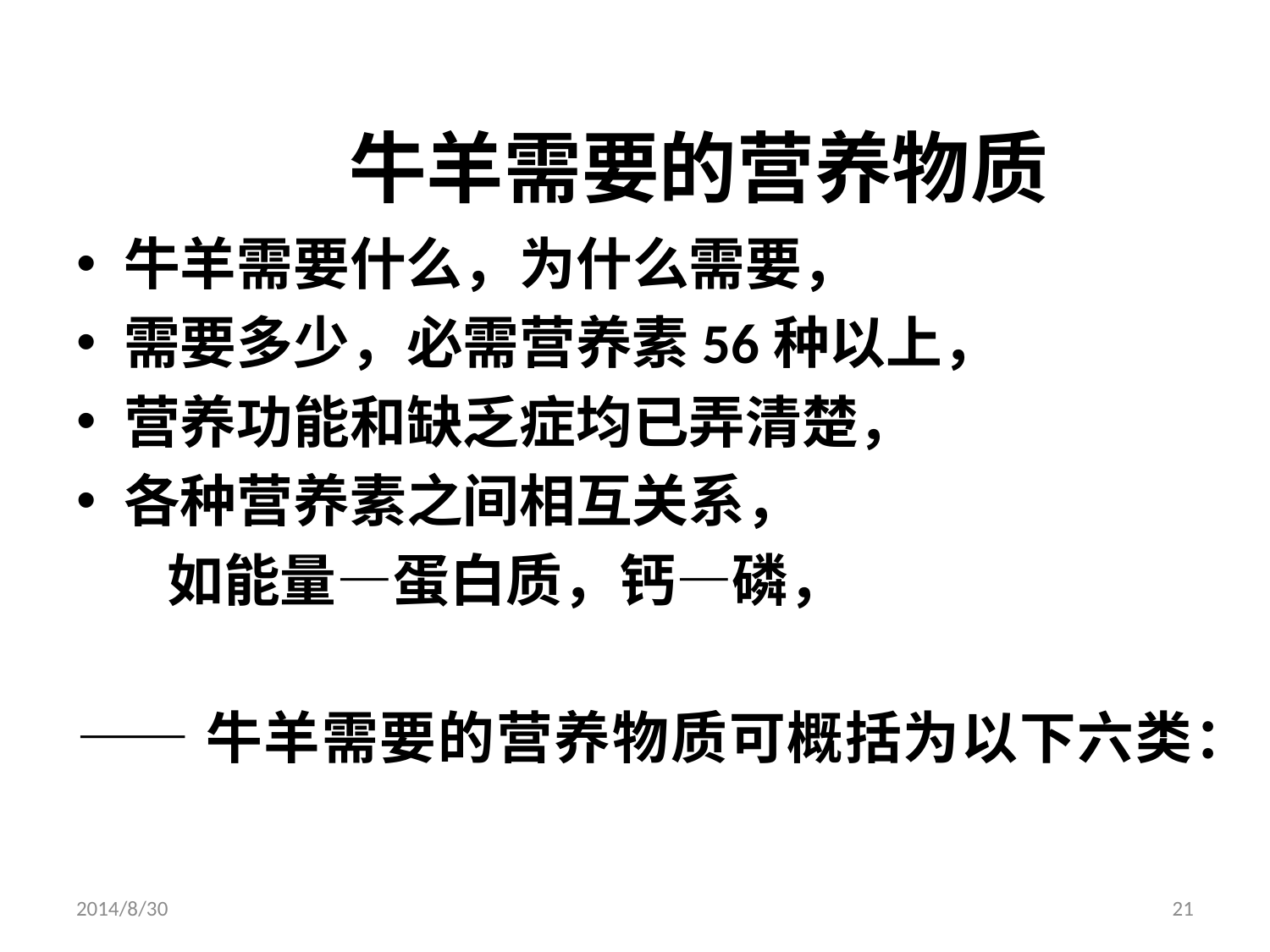

# 牛羊需要的营养物质
牛羊需要什么，为什么需要，
需要多少，必需营养素56种以上，
营养功能和缺乏症均已弄清楚，
各种营养素之间相互关系，
      如能量—蛋白质，钙—磷，

——牛羊需要的营养物质可概括为以下六类：
2014/8/30
21